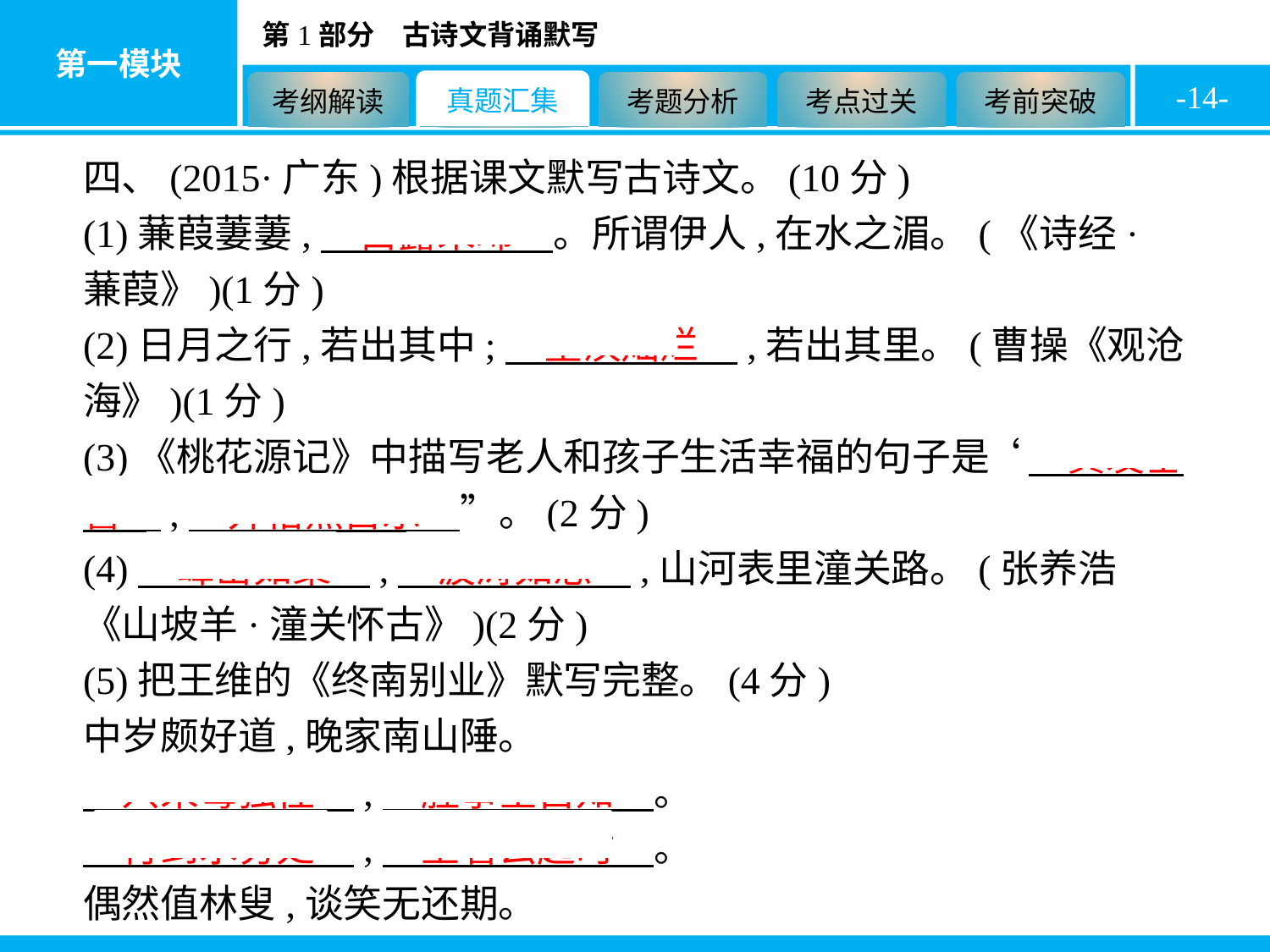

-14-
四、(2015·广东)根据课文默写古诗文。(10分)
(1)蒹葭萋萋,　白露未晞　。所谓伊人,在水之湄。(《诗经·蒹葭》)(1分)
(2)日月之行,若出其中;　星汉灿烂　,若出其里。(曹操《观沧海》)(1分)
(3)《桃花源记》中描写老人和孩子生活幸福的句子是“　黄发垂髫　,　并怡然自乐　”。(2分)
(4)　峰峦如聚　,　波涛如怒　,山河表里潼关路。(张养浩《山坡羊·潼关怀古》)(2分)
(5)把王维的《终南别业》默写完整。(4分)
中岁颇好道,晚家南山陲。
　兴来每独往　,　胜事空自知　。
　行到水穷处　,　坐看云起时　。
偶然值林叟,谈笑无还期。